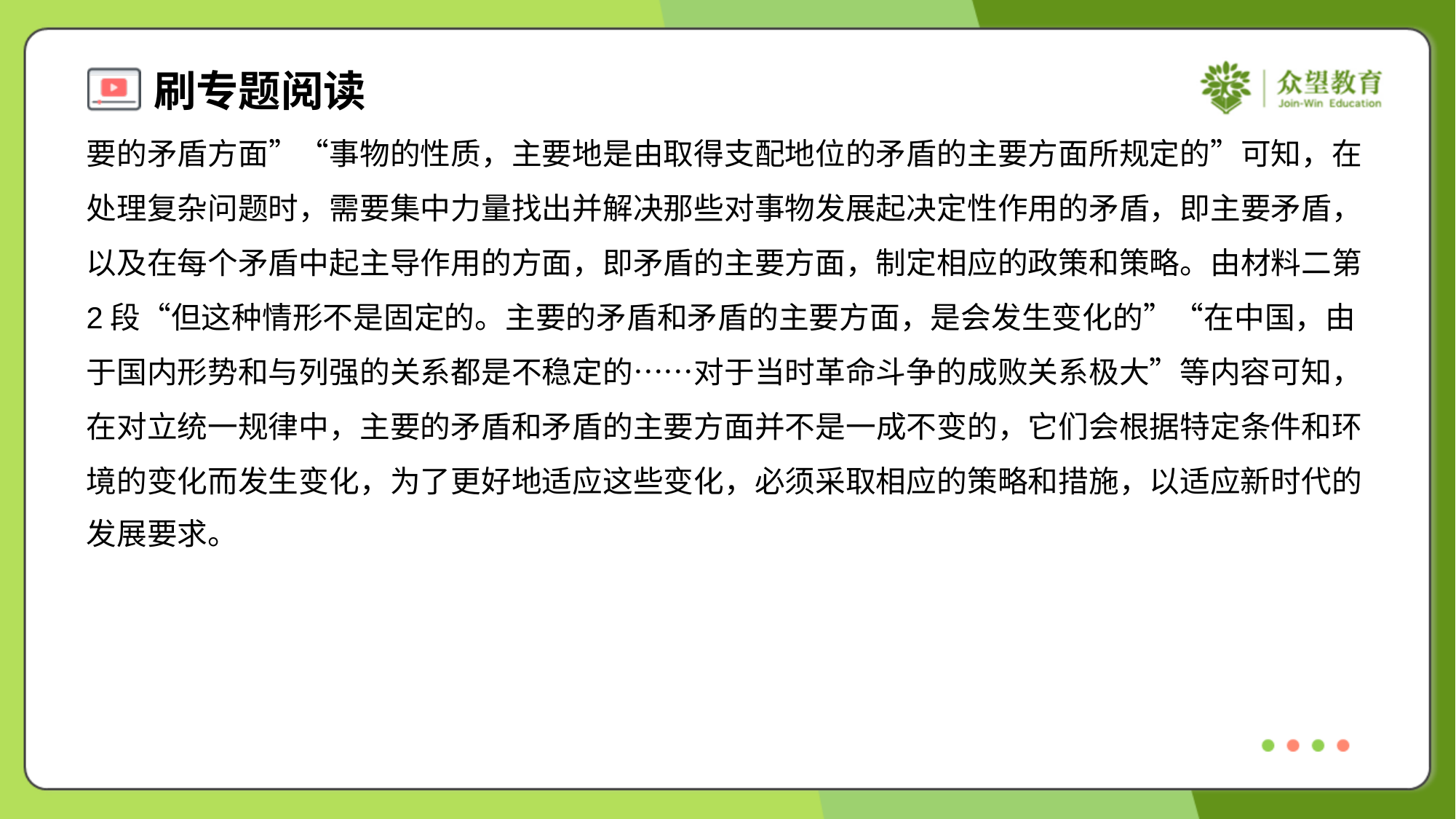

要的矛盾方面”“事物的性质，主要地是由取得支配地位的矛盾的主要方面所规定的”可知，在
处理复杂问题时，需要集中力量找出并解决那些对事物发展起决定性作用的矛盾，即主要矛盾，
以及在每个矛盾中起主导作用的方面，即矛盾的主要方面，制定相应的政策和策略。由材料二第
2段“但这种情形不是固定的。主要的矛盾和矛盾的主要方面，是会发生变化的”“在中国，由
于国内形势和与列强的关系都是不稳定的……对于当时革命斗争的成败关系极大”等内容可知，
在对立统一规律中，主要的矛盾和矛盾的主要方面并不是一成不变的，它们会根据特定条件和环
境的变化而发生变化，为了更好地适应这些变化，必须采取相应的策略和措施，以适应新时代的
发展要求。